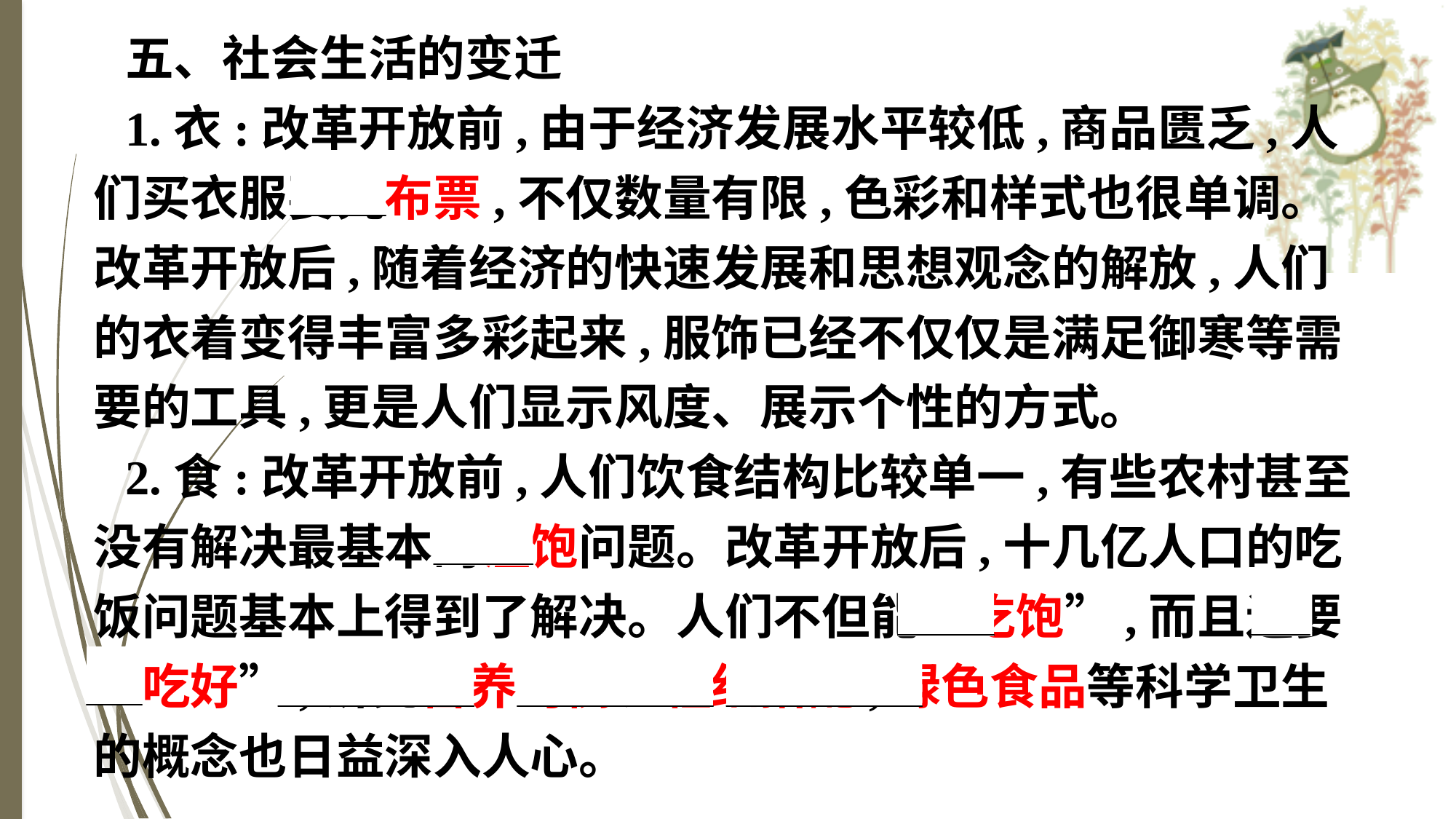

五、社会生活的变迁
1.衣:改革开放前,由于经济发展水平较低,商品匮乏,人们买衣服要凭布票,不仅数量有限,色彩和样式也很单调。改革开放后,随着经济的快速发展和思想观念的解放,人们的衣着变得丰富多彩起来,服饰已经不仅仅是满足御寒等需要的工具,更是人们显示风度、展示个性的方式。
2.食:改革开放前,人们饮食结构比较单一,有些农村甚至没有解决最基本的温饱问题。改革开放后,十几亿人口的吃饭问题基本上得到了解决。人们不但能“吃饱”,而且还要“吃好”,讲究营养均衡、粗细搭配,绿色食品等科学卫生的概念也日益深入人心。